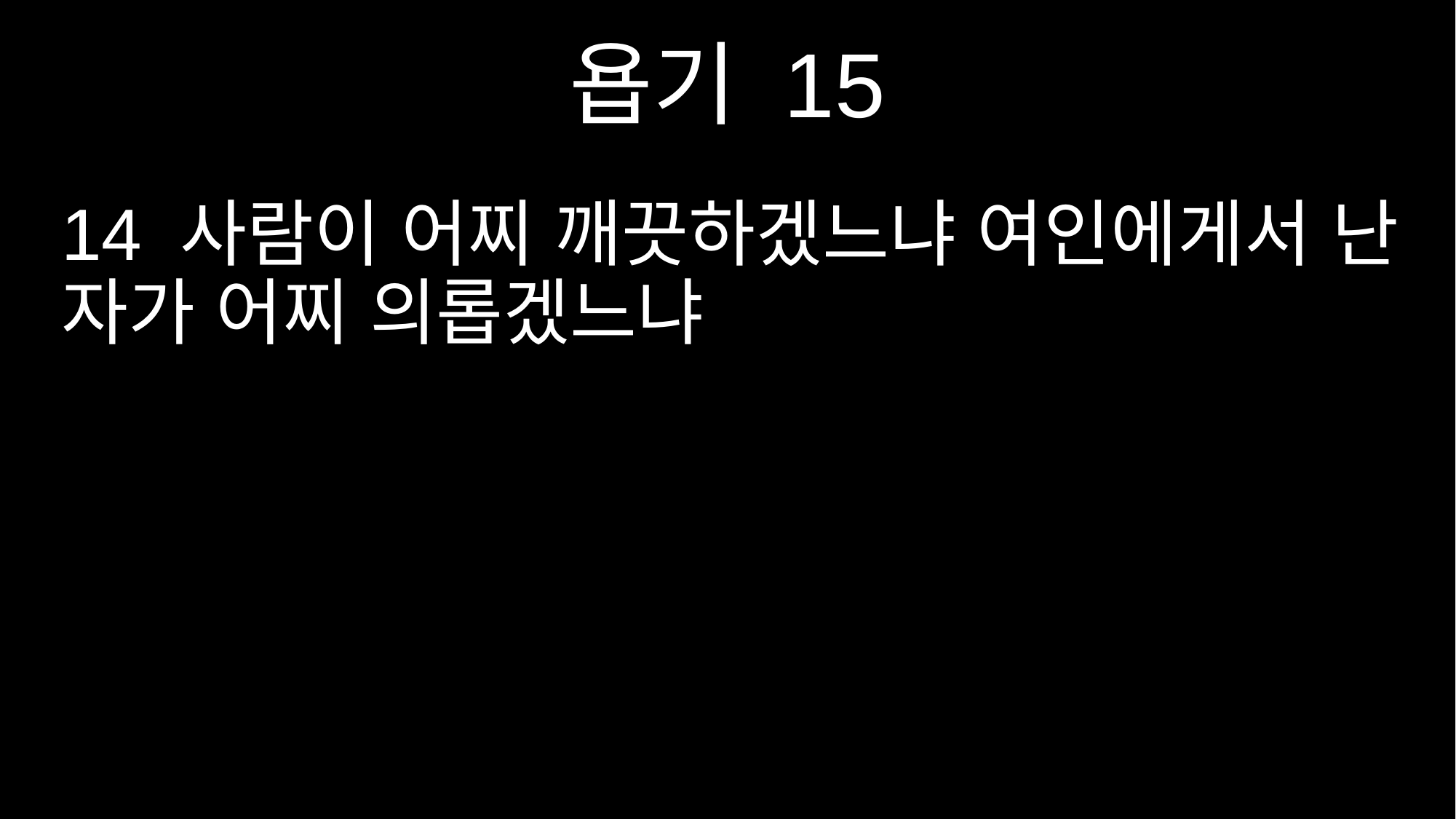

욥기 15
14 사람이 어찌 깨끗하겠느냐 여인에게서 난 자가 어찌 의롭겠느냐